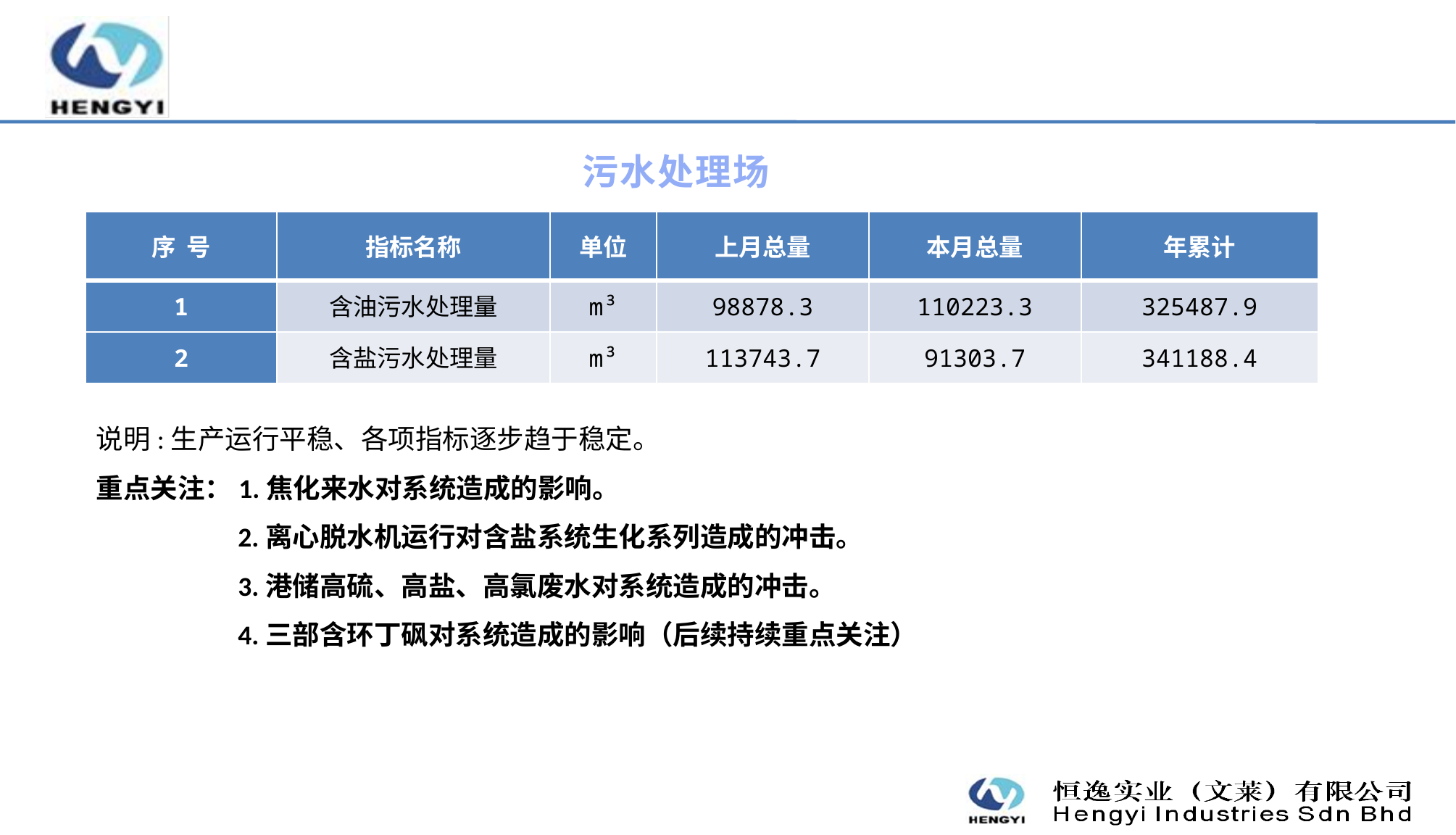

污水处理场
| 序 号 | 指标名称 | 单位 | 上月总量 | 本月总量 | 年累计 |
| --- | --- | --- | --- | --- | --- |
| 1 | 含油污水处理量 | m³ | 98878.3 | 110223.3 | 325487.9 |
| 2 | 含盐污水处理量 | m³ | 113743.7 | 91303.7 | 341188.4 |
说明:生产运行平稳、各项指标逐步趋于稳定。
重点关注：1.焦化来水对系统造成的影响。
                       2.离心脱水机运行对含盐系统生化系列造成的冲击。
                       3.港储高硫、高盐、高氯废水对系统造成的冲击。
                       4.三部含环丁砜对系统造成的影响（后续持续重点关注）